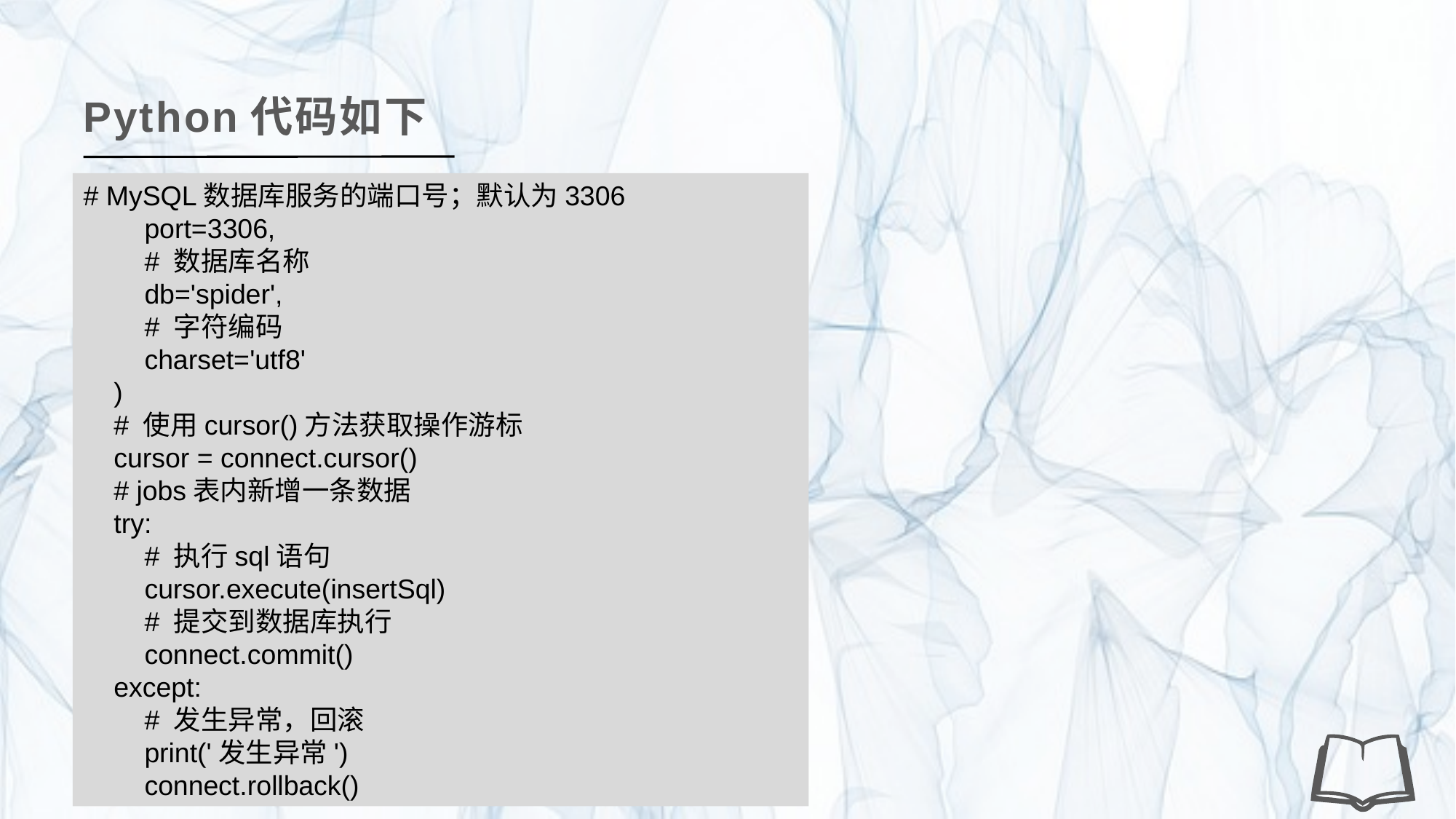

Python代码如下
# MySQL数据库服务的端口号；默认为3306
        port=3306,
        # 数据库名称
        db='spider',
        # 字符编码
        charset='utf8'
    )
    # 使用cursor()方法获取操作游标
    cursor = connect.cursor()
    # jobs表内新增一条数据
    try:
        # 执行sql语句
        cursor.execute(insertSql)
        # 提交到数据库执行
        connect.commit()
    except:
        # 发生异常，回滚
        print('发生异常')
        connect.rollback()

51